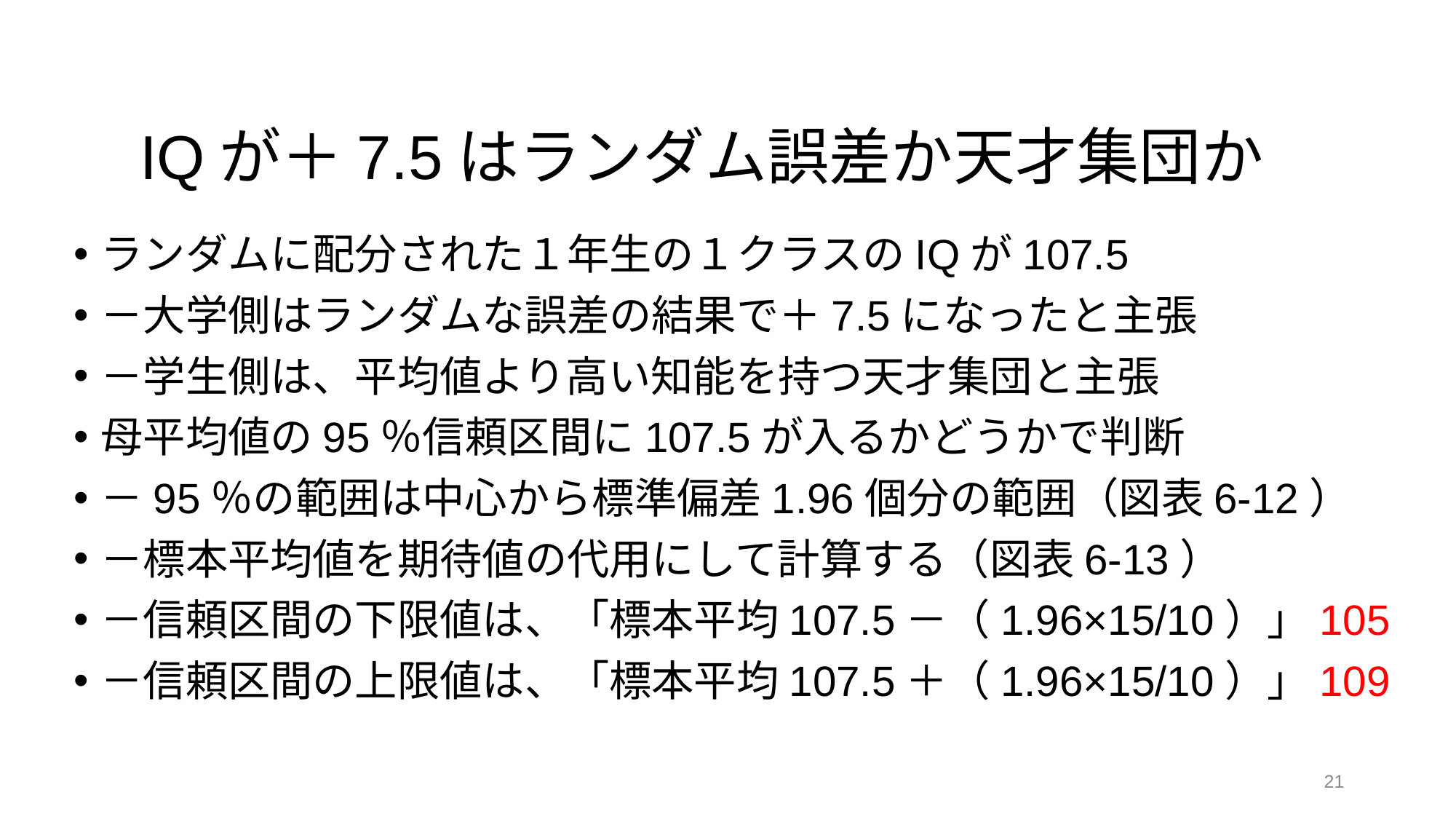

# IQが＋7.5はランダム誤差か天才集団か
ランダムに配分された１年生の１クラスのIQが107.5
－大学側はランダムな誤差の結果で＋7.5になったと主張
－学生側は、平均値より高い知能を持つ天才集団と主張
母平均値の95％信頼区間に107.5が入るかどうかで判断
－95％の範囲は中心から標準偏差1.96個分の範囲（図表6-12）
－標本平均値を期待値の代用にして計算する（図表6-13）
－信頼区間の下限値は、「標本平均107.5－（1.96×15/10）」105
－信頼区間の上限値は、「標本平均107.5＋（1.96×15/10）」109

21